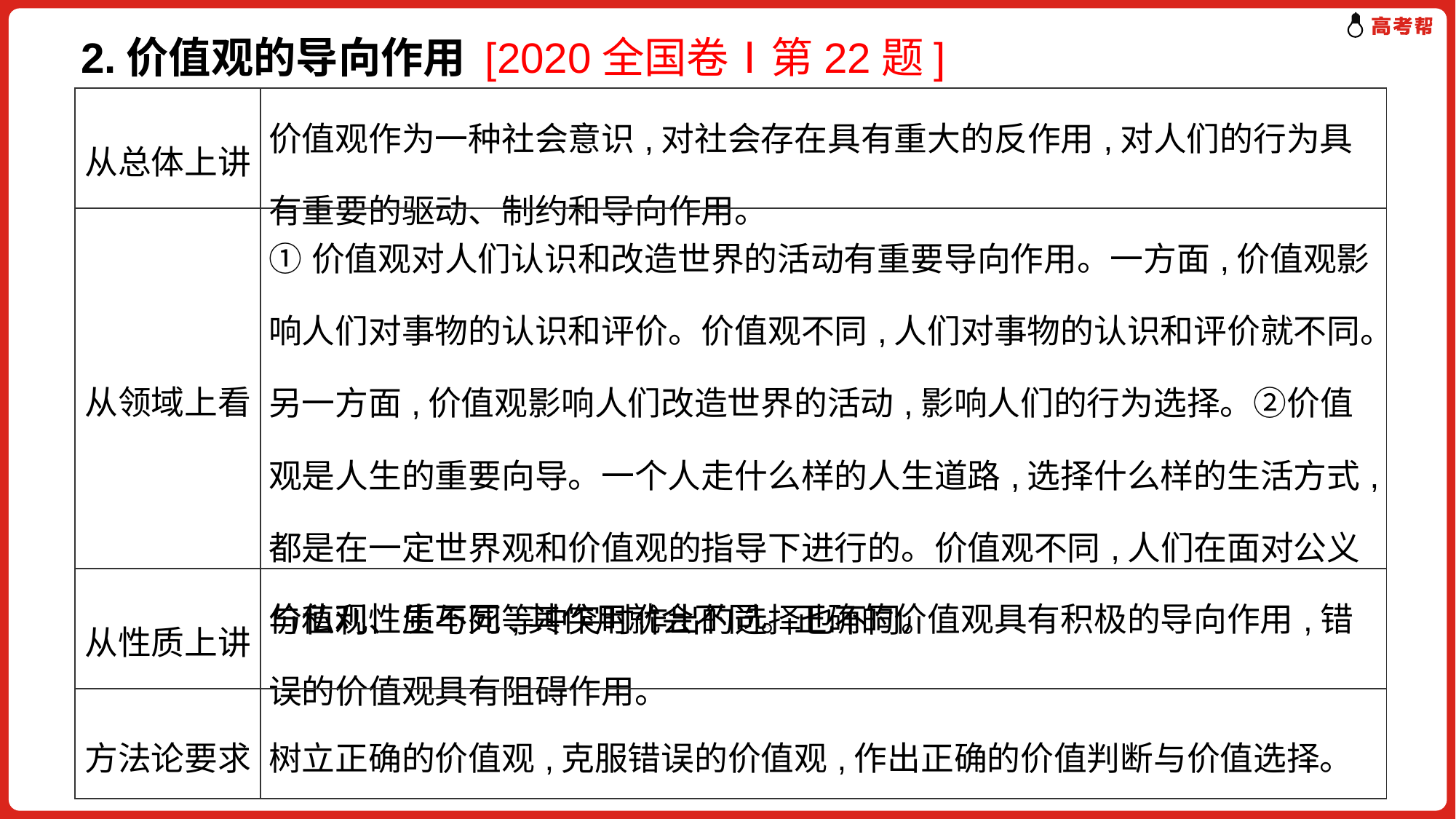

2.价值观的导向作用 [2020全国卷Ⅰ第22题]
| 从总体上讲 | 价值观作为一种社会意识,对社会存在具有重大的反作用,对人们的行为具有重要的驱动、制约和导向作用。 |
| --- | --- |
| 从领域上看 | ①价值观对人们认识和改造世界的活动有重要导向作用。一方面,价值观影响人们对事物的认识和评价。价值观不同,人们对事物的认识和评价就不同。另一方面,价值观影响人们改造世界的活动,影响人们的行为选择。②价值观是人生的重要向导。一个人走什么样的人生道路,选择什么样的生活方式,都是在一定世界观和价值观的指导下进行的。价值观不同,人们在面对公义与私利、生与死等冲突时作出的选择也不同。 |
| 从性质上讲 | 价值观性质不同,其作用就会不同。正确的价值观具有积极的导向作用,错误的价值观具有阻碍作用。 |
| 方法论要求 | 树立正确的价值观,克服错误的价值观,作出正确的价值判断与价值选择。 |